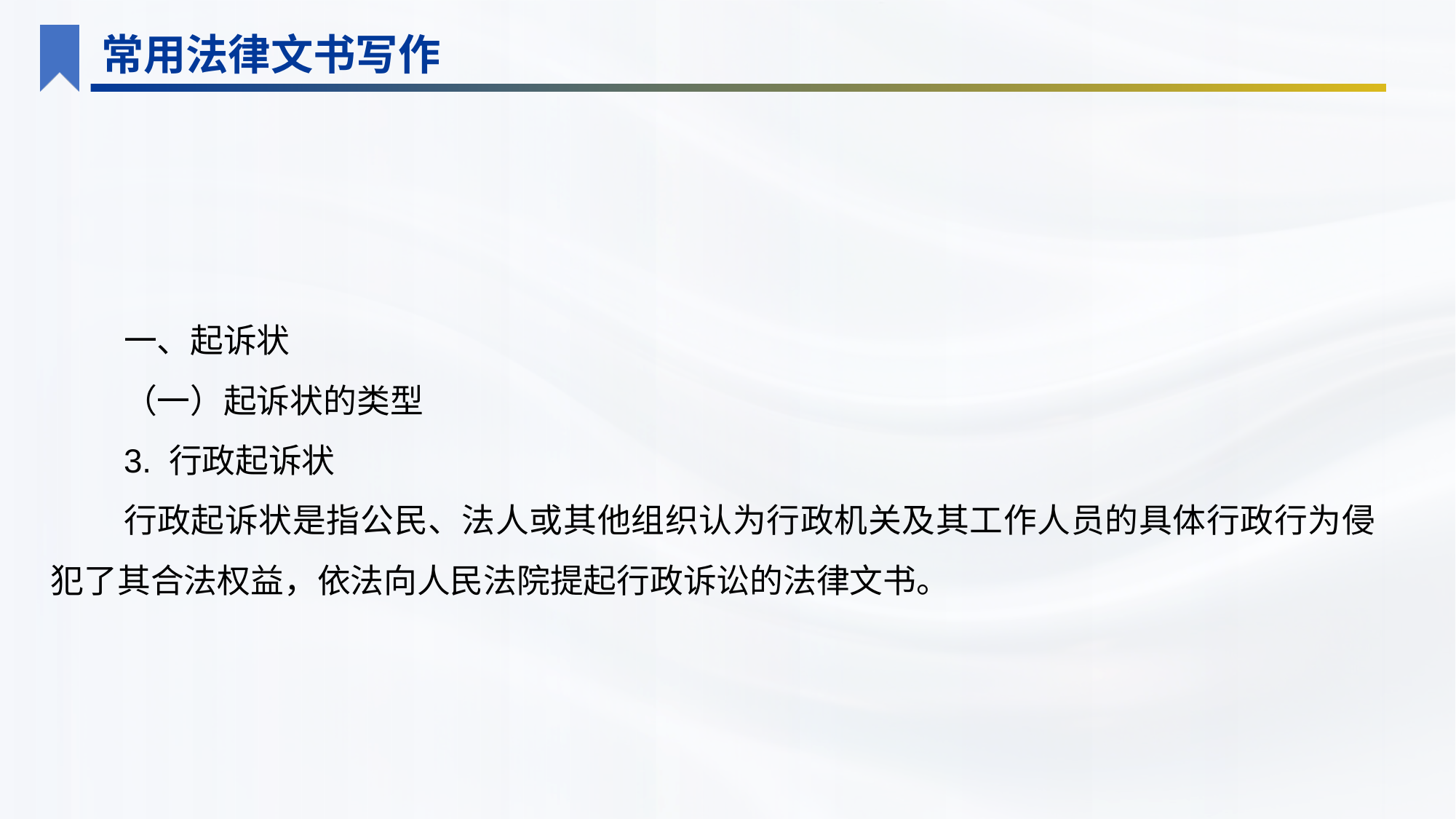

常用法律文书写作
一、起诉状
（一）起诉状的类型
3. 行政起诉状
行政起诉状是指公民、法人或其他组织认为行政机关及其工作人员的具体行政行为侵犯了其合法权益，依法向人民法院提起行政诉讼的法律文书。